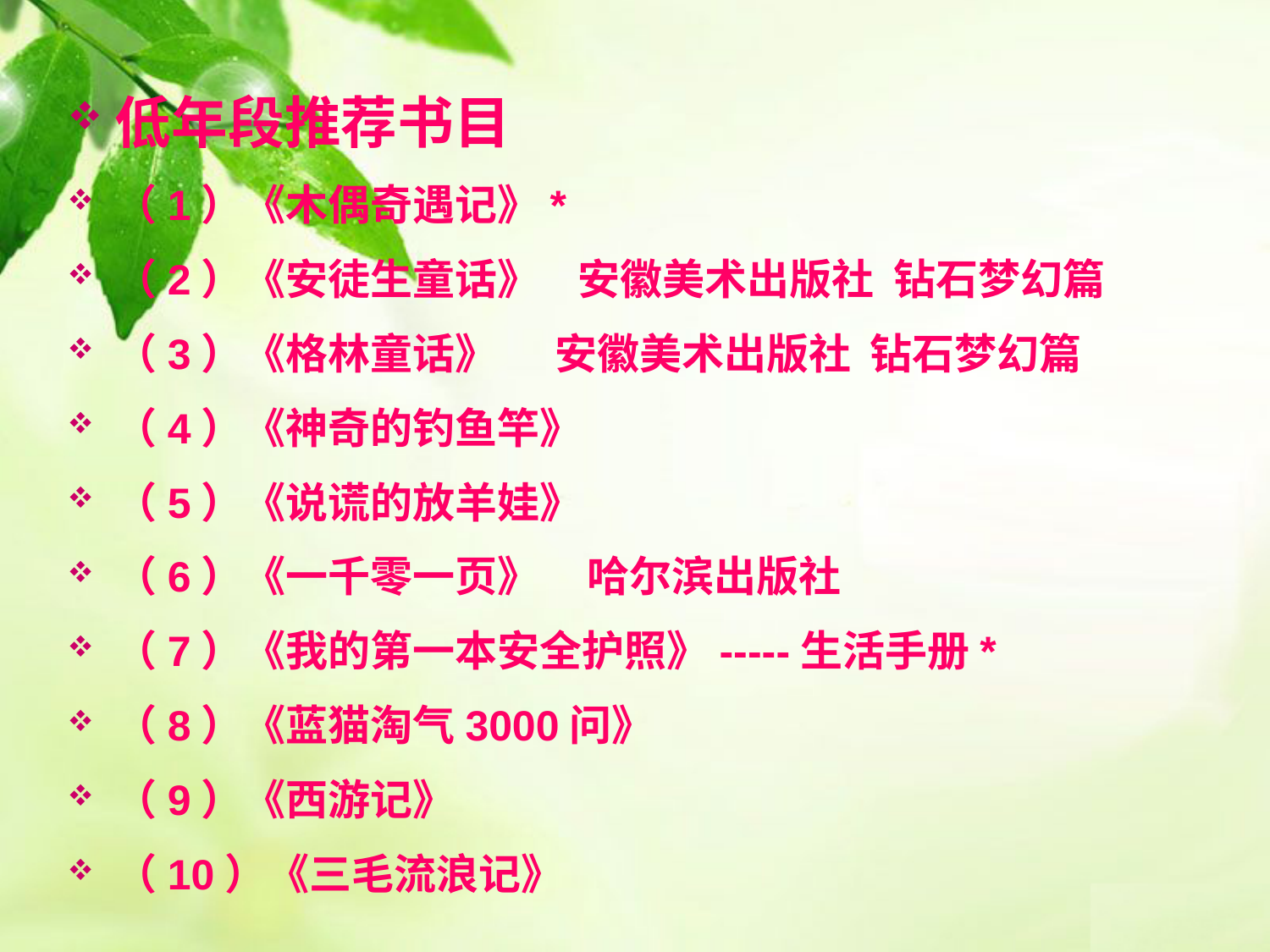

低年段推荐书目
（1）《木偶奇遇记》*
（2）《安徒生童话》    安徽美术出版社  钻石梦幻篇
（3）《格林童话》      安徽美术出版社  钻石梦幻篇
（4）《神奇的钓鱼竿》
（5）《说谎的放羊娃》
（6）《一千零一页》     哈尔滨出版社
（7）《我的第一本安全护照》-----生活手册*
（8）《蓝猫淘气3000问》
（9）《西游记》
（10）《三毛流浪记》